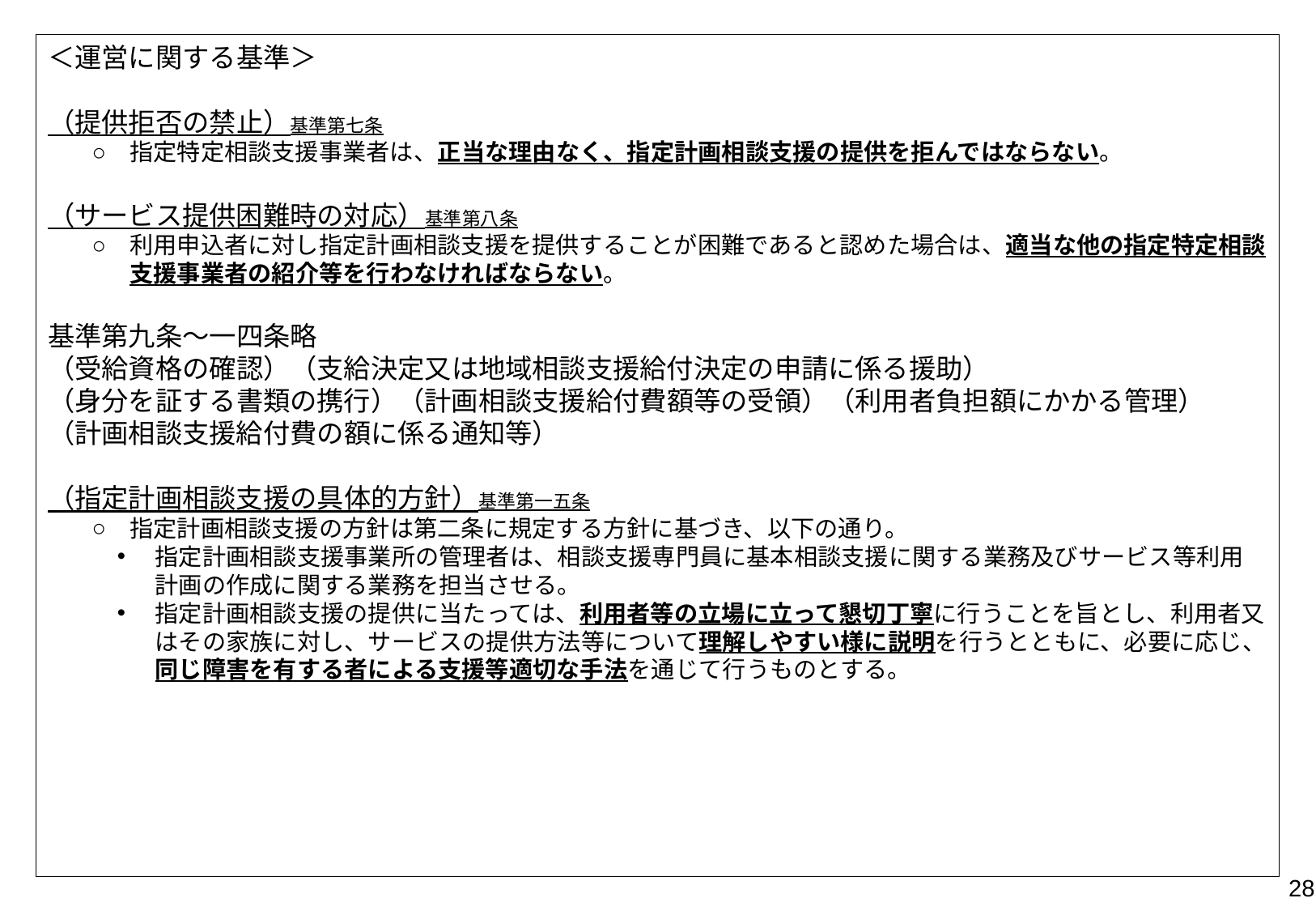

＜運営に関する基準＞

（提供拒否の禁止）基準第七条
指定特定相談支援事業者は、正当な理由なく、指定計画相談支援の提供を拒んではならない。

（サービス提供困難時の対応）基準第八条
利用申込者に対し指定計画相談支援を提供することが困難であると認めた場合は、適当な他の指定特定相談支援事業者の紹介等を行わなければならない。

基準第九条～一四条略
（受給資格の確認）（支給決定又は地域相談支援給付決定の申請に係る援助）
（身分を証する書類の携行）（計画相談支援給付費額等の受領）（利用者負担額にかかる管理）
（計画相談支援給付費の額に係る通知等）

（指定計画相談支援の具体的方針）基準第一五条
指定計画相談支援の方針は第二条に規定する方針に基づき、以下の通り。
指定計画相談支援事業所の管理者は、相談支援専門員に基本相談支援に関する業務及びサービス等利用計画の作成に関する業務を担当させる。
指定計画相談支援の提供に当たっては、利用者等の立場に立って懇切丁寧に行うことを旨とし、利用者又はその家族に対し、サービスの提供方法等について理解しやすい様に説明を行うとともに、必要に応じ、同じ障害を有する者による支援等適切な手法を通じて行うものとする。

28